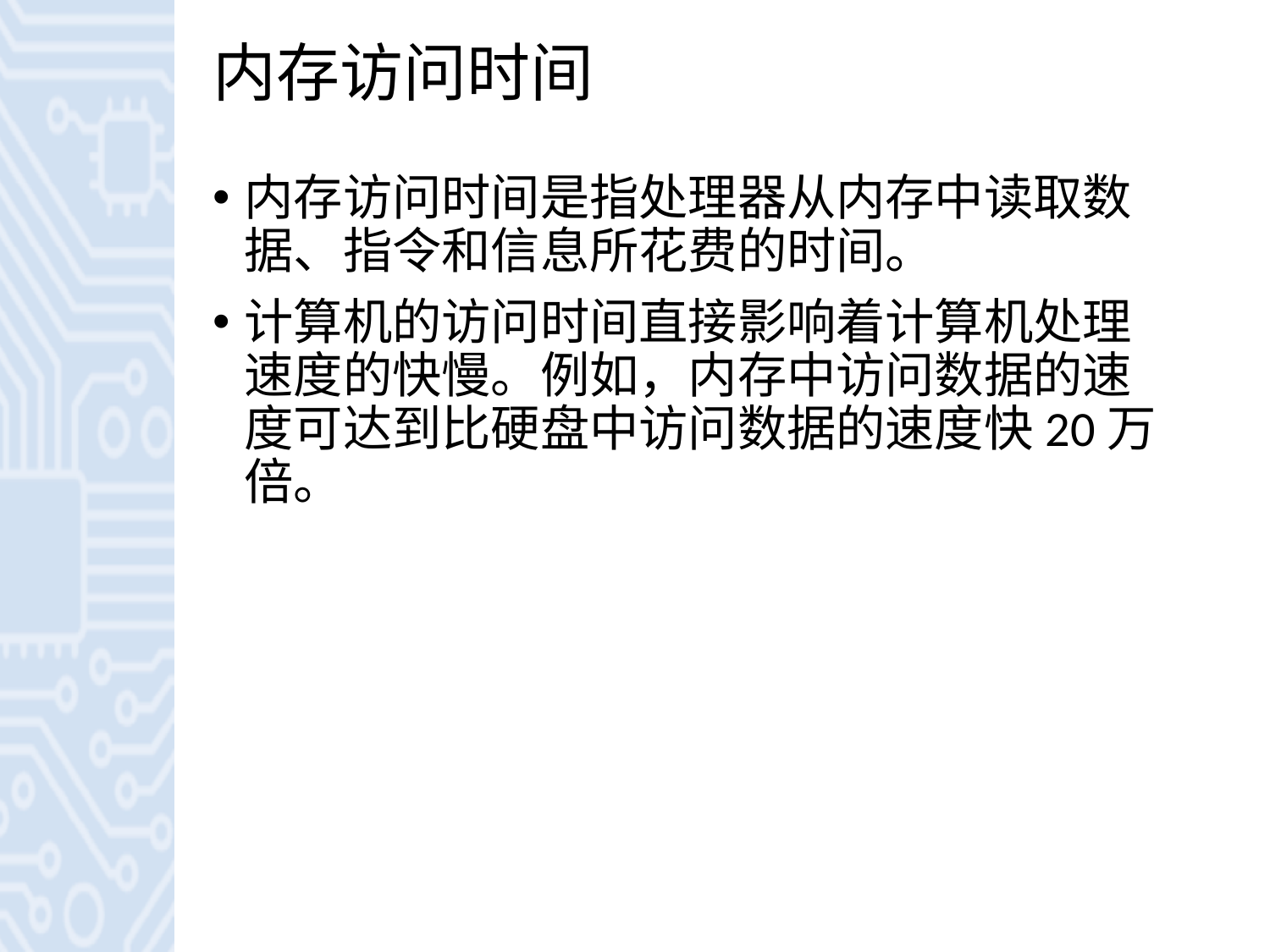

# 内存访问时间
内存访问时间是指处理器从内存中读取数据、指令和信息所花费的时间。
计算机的访问时间直接影响着计算机处理速度的快慢。例如，内存中访问数据的速度可达到比硬盘中访问数据的速度快20万倍。